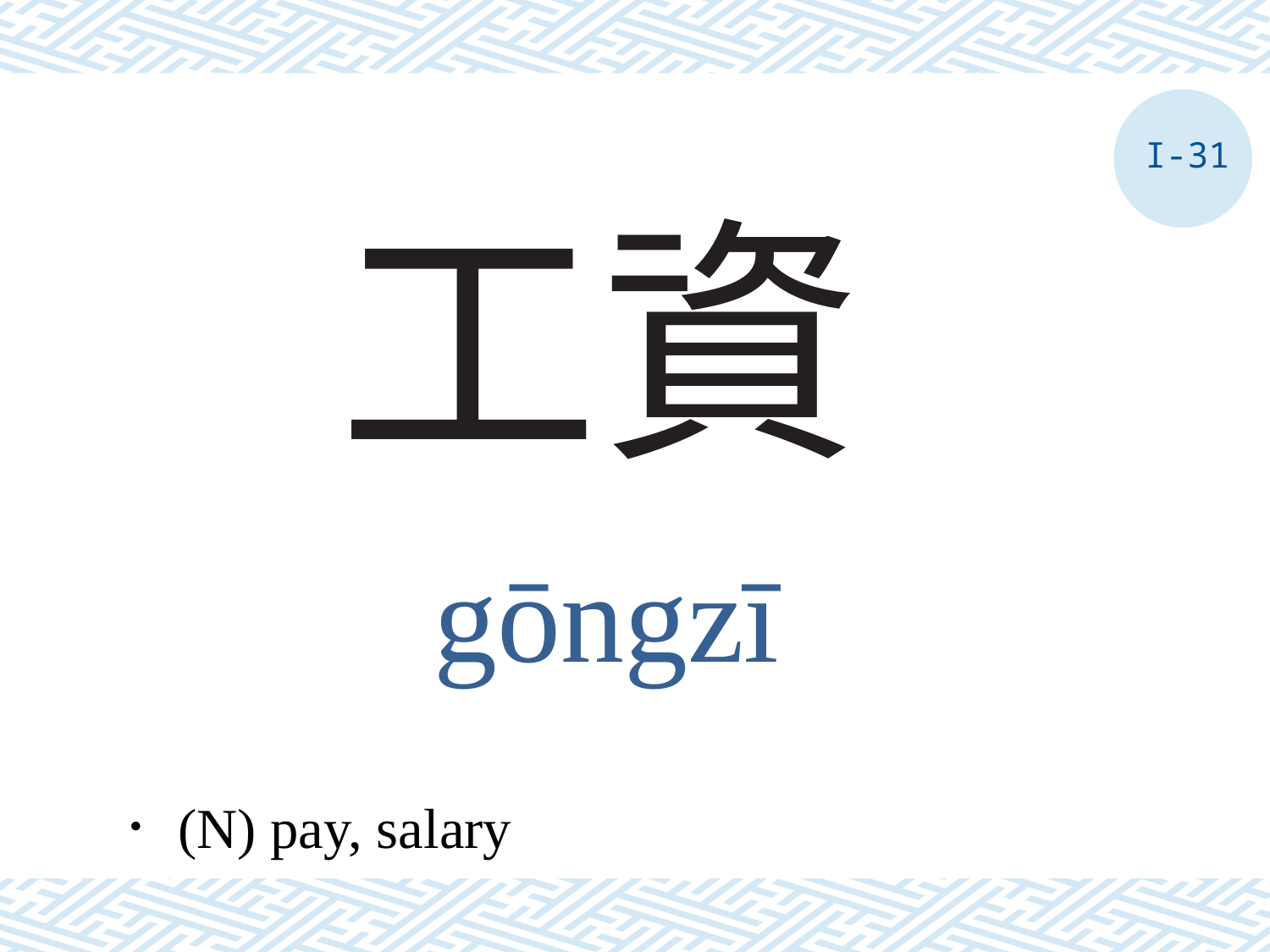

I-31

# 工資
gōngzī
．(N) pay, salary